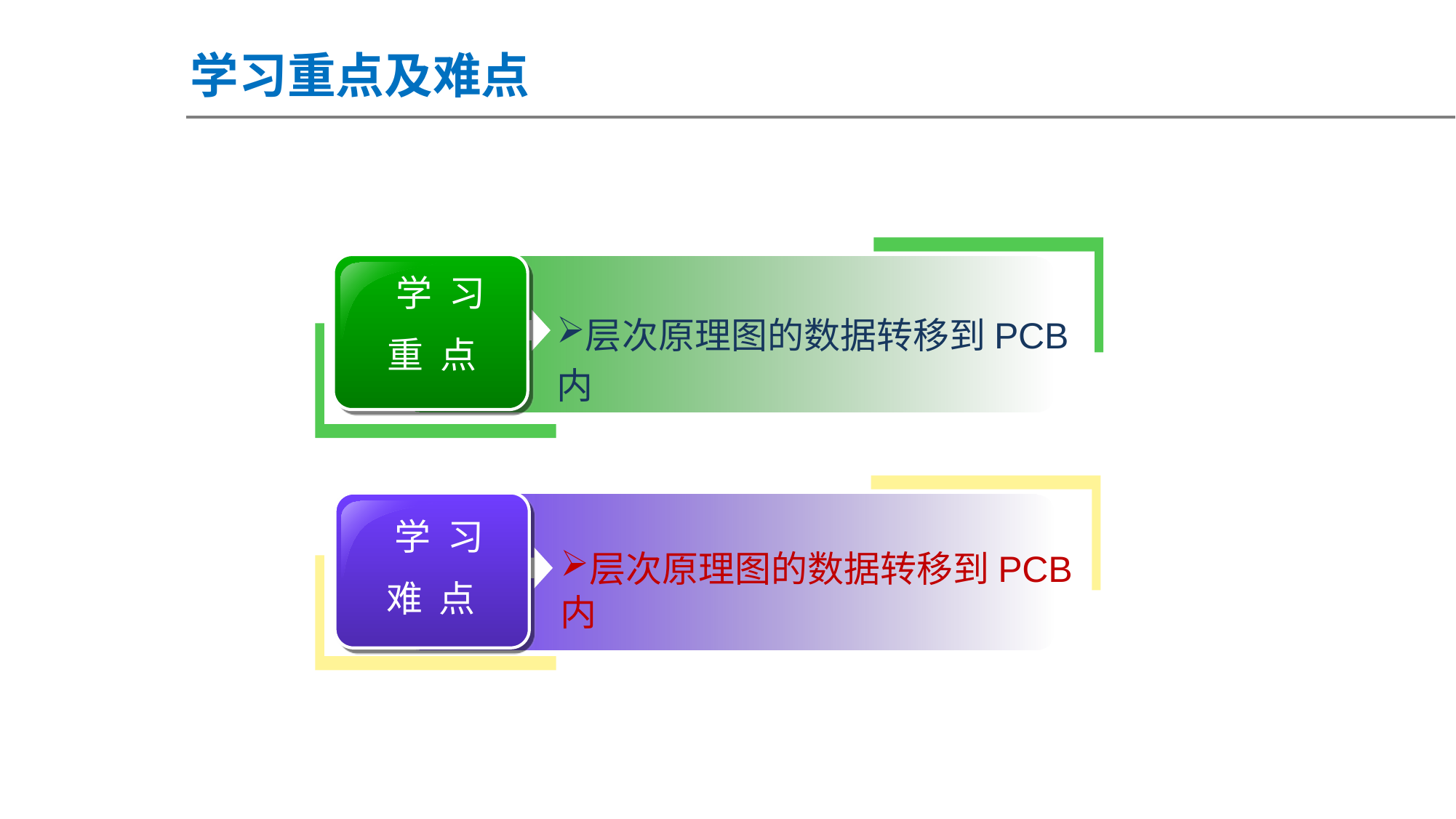

学习重点及难点

 学  习
重  点
层次原理图的数据转移到PCB内

 学  习
难  点
层次原理图的数据转移到PCB内